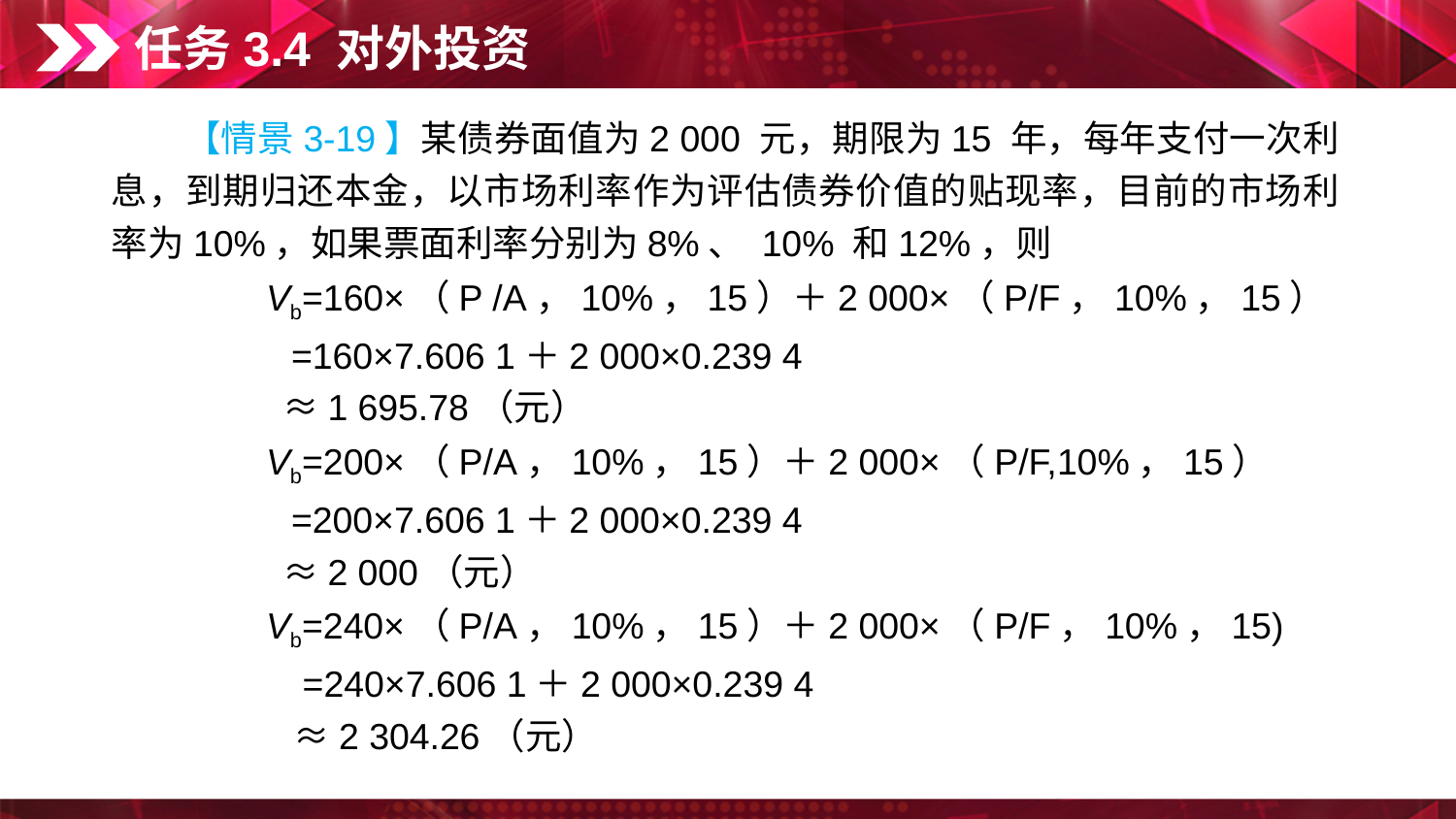

任务3.4 对外投资

　　【情景3-19】某债券面值为2 000 元，期限为15 年，每年支付一次利息，到期归还本金，以市场利率作为评估债券价值的贴现率，目前的市场利率为10%，如果票面利率分别为8%、 10% 和12%，则
　　　　Vb=160×（P /A，10%，15）＋2 000×（P/F，10%，15）
  　　　　=160×7.606 1＋2 000×0.239 4
  　　　　≈1 695.78（元）
　　　　Vb=200×（P/A，10%，15）＋2 000×（P/F,10%，15）
  　　　　=200×7.606 1＋2 000×0.239 4
  　　　　≈2 000（元）
　　　　Vb=240×（P/A，10%，15）＋2 000×（P/F，10%，15)
　　　　　=240×7.606 1＋2 000×0.239 4
　　　　　≈2 304.26（元）